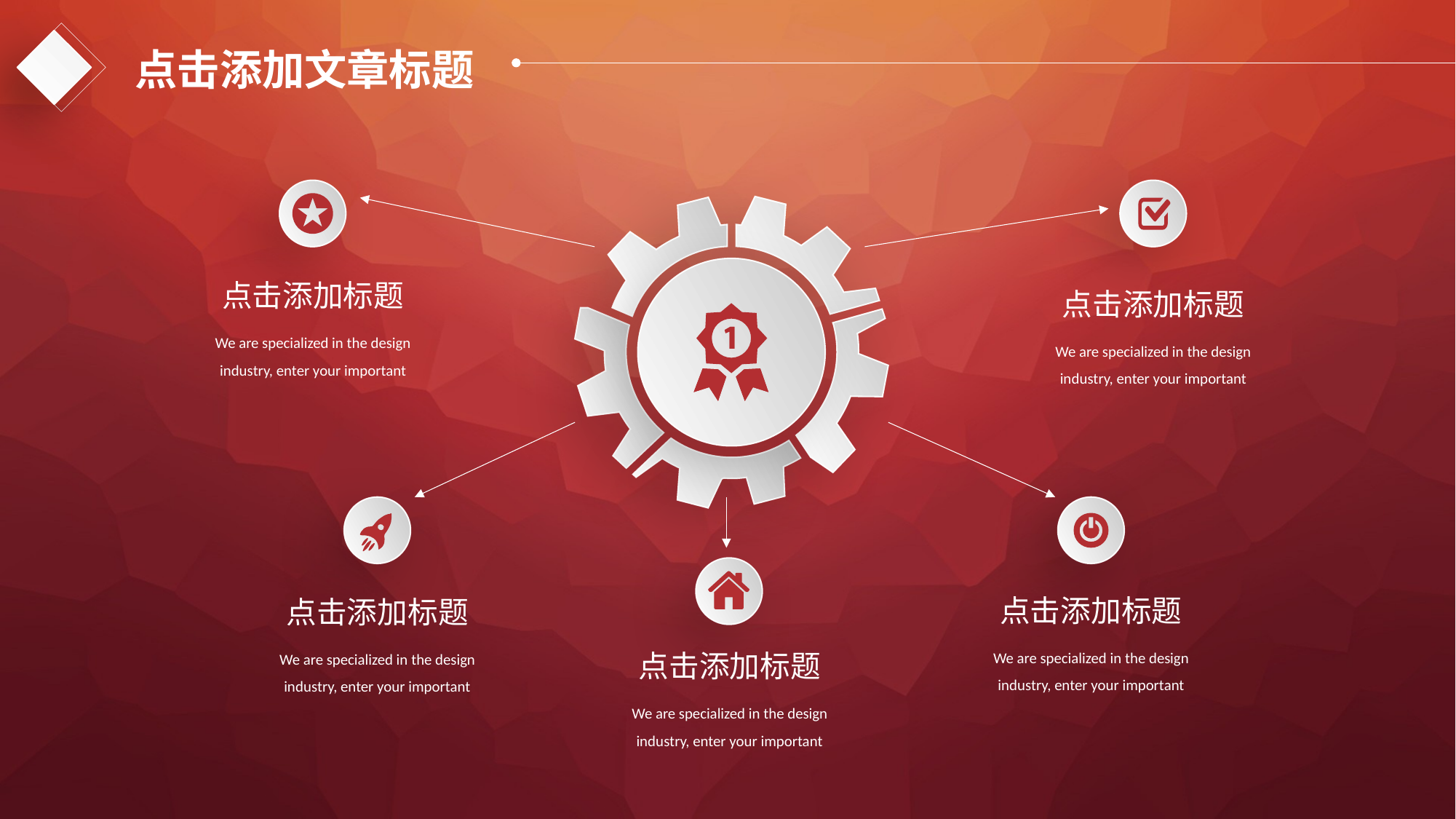

点击添加文章标题

点击添加标题
We are specialized in the design industry, enter your important

点击添加标题
We are specialized in the design industry, enter your important

e7d195523061f1c0dc554706afe4c72a60a25314cbaece805811E654B44695D34D35691164BB3D154CCFD5D798F6FEAD99EAA8F1ADC3D4AFA5BC9ED0BB3A4B45073A038AC38E89AB54D31AA59602B9F119171EA029671D03CC5A9FDF7B6FBD52CFA77A9813EB1C48E56359C7D4F4CC6E1CF6F79A148452085485E677BFBC7D6AE55FD115E9DF0A16

点击添加标题
We are specialized in the design industry, enter your important

点击添加标题
We are specialized in the design industry, enter your important

点击添加标题
We are specialized in the design industry, enter your important